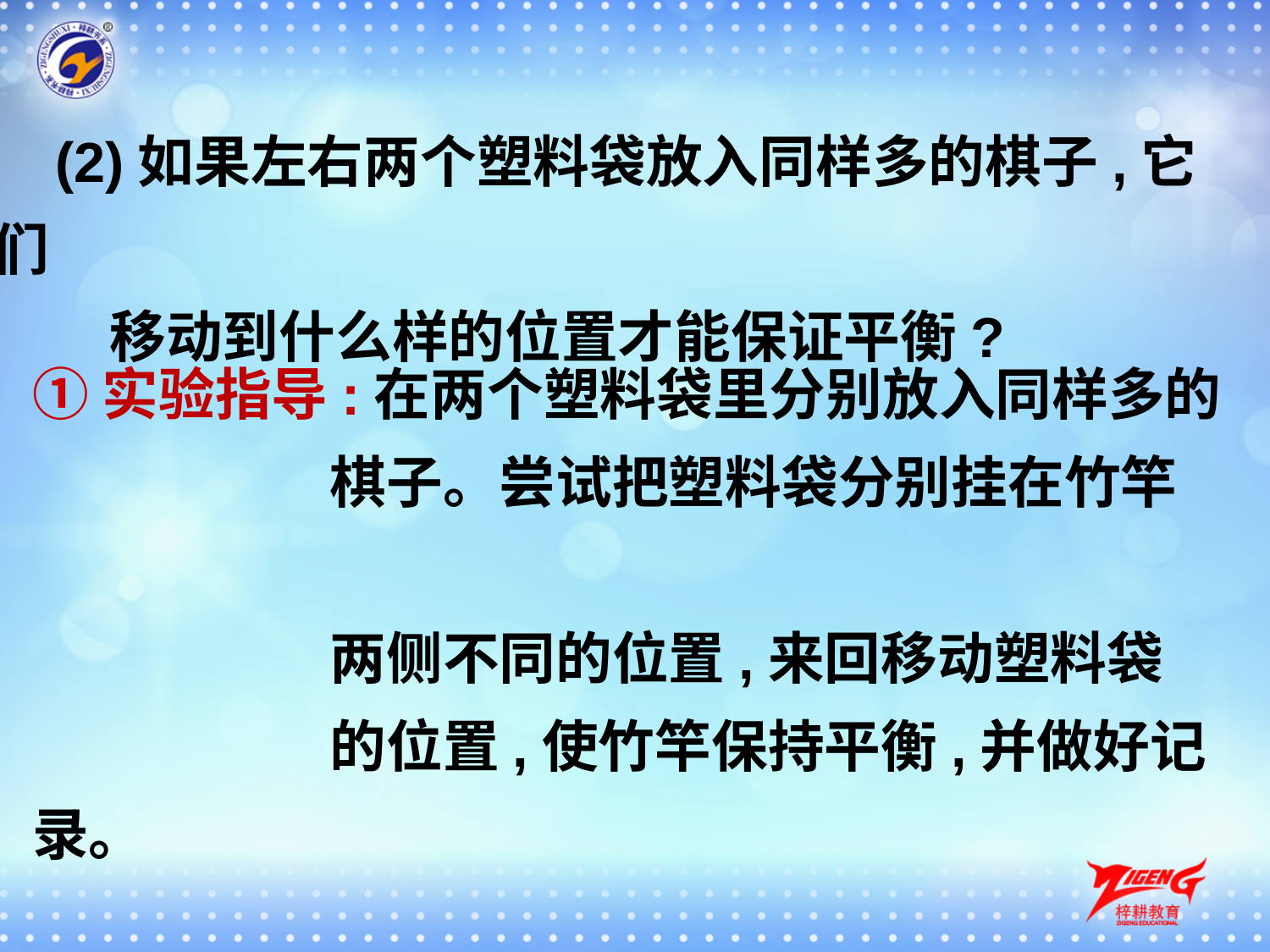

(2)如果左右两个塑料袋放入同样多的棋子,它们
        移动到什么样的位置才能保证平衡?
①实验指导:在两个塑料袋里分别放入同样多的
                      棋子。尝试把塑料袋分别挂在竹竿
                      两侧不同的位置,来回移动塑料袋
                      的位置,使竹竿保持平衡,并做好记录。